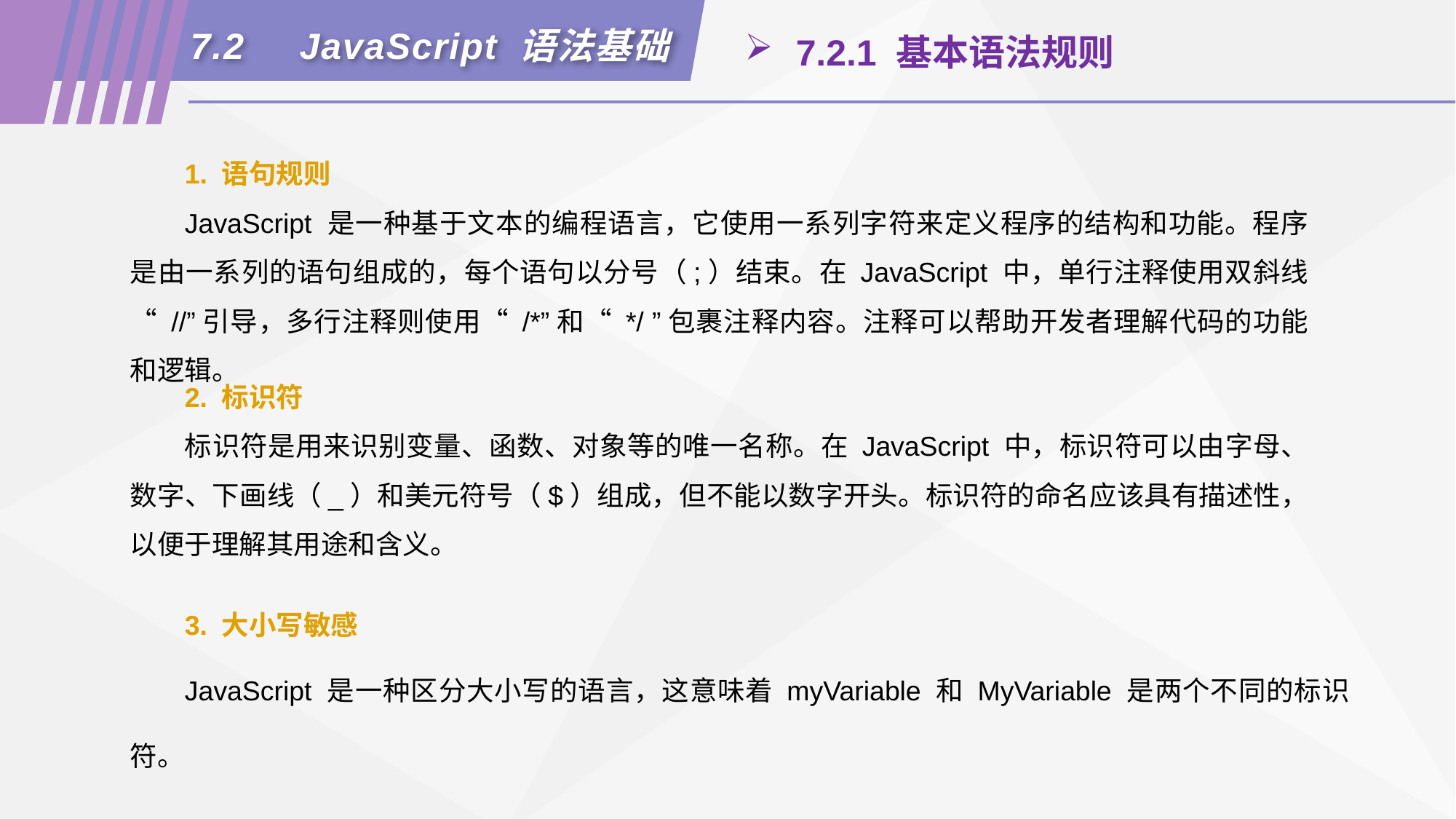

7.2	JavaScript 语法基础
 7.2.1 基本语法规则
1. 语句规则
JavaScript 是一种基于文本的编程语言，它使用一系列字符来定义程序的结构和功能。程序是由一系列的语句组成的，每个语句以分号（;）结束。在 JavaScript 中，单行注释使用双斜线“ //”引导，多行注释则使用“ /*”和“ */ ”包裹注释内容。注释可以帮助开发者理解代码的功能和逻辑。
2. 标识符
标识符是用来识别变量、函数、对象等的唯一名称。在 JavaScript 中，标识符可以由字母、数字、下画线（_）和美元符号（$）组成，但不能以数字开头。标识符的命名应该具有描述性，以便于理解其用途和含义。
3. 大小写敏感
JavaScript 是一种区分大小写的语言，这意味着 myVariable 和 MyVariable 是两个不同的标识符。